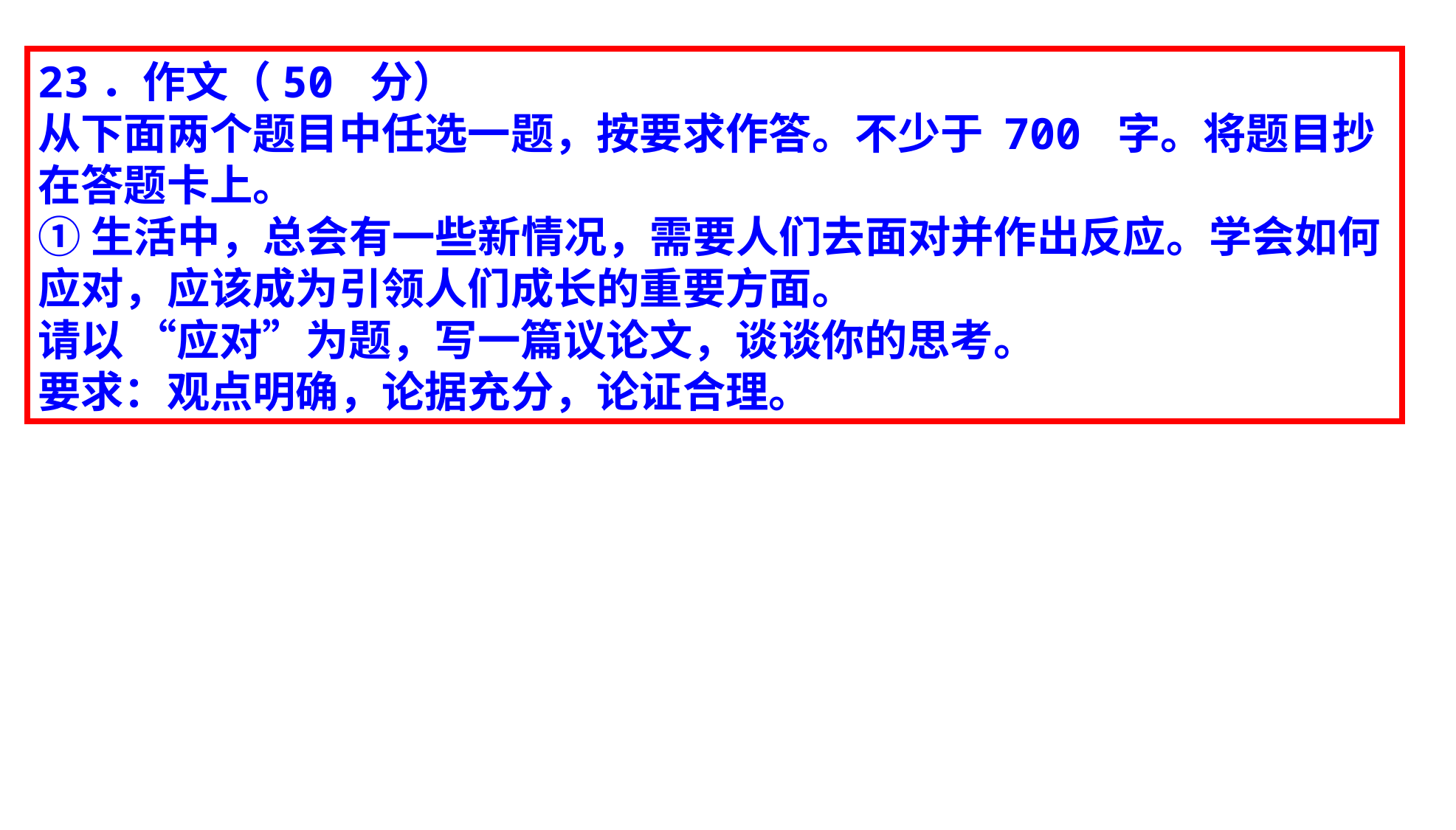

23．作文（50 分）
从下面两个题目中任选一题，按要求作答。不少于 700 字。将题目抄在答题卡上。
①生活中，总会有一些新情况，需要人们去面对并作出反应。学会如何应对，应该成为引领人们成长的重要方面。
请以 “应对”为题，写一篇议论文，谈谈你的思考。
要求：观点明确，论据充分，论证合理。